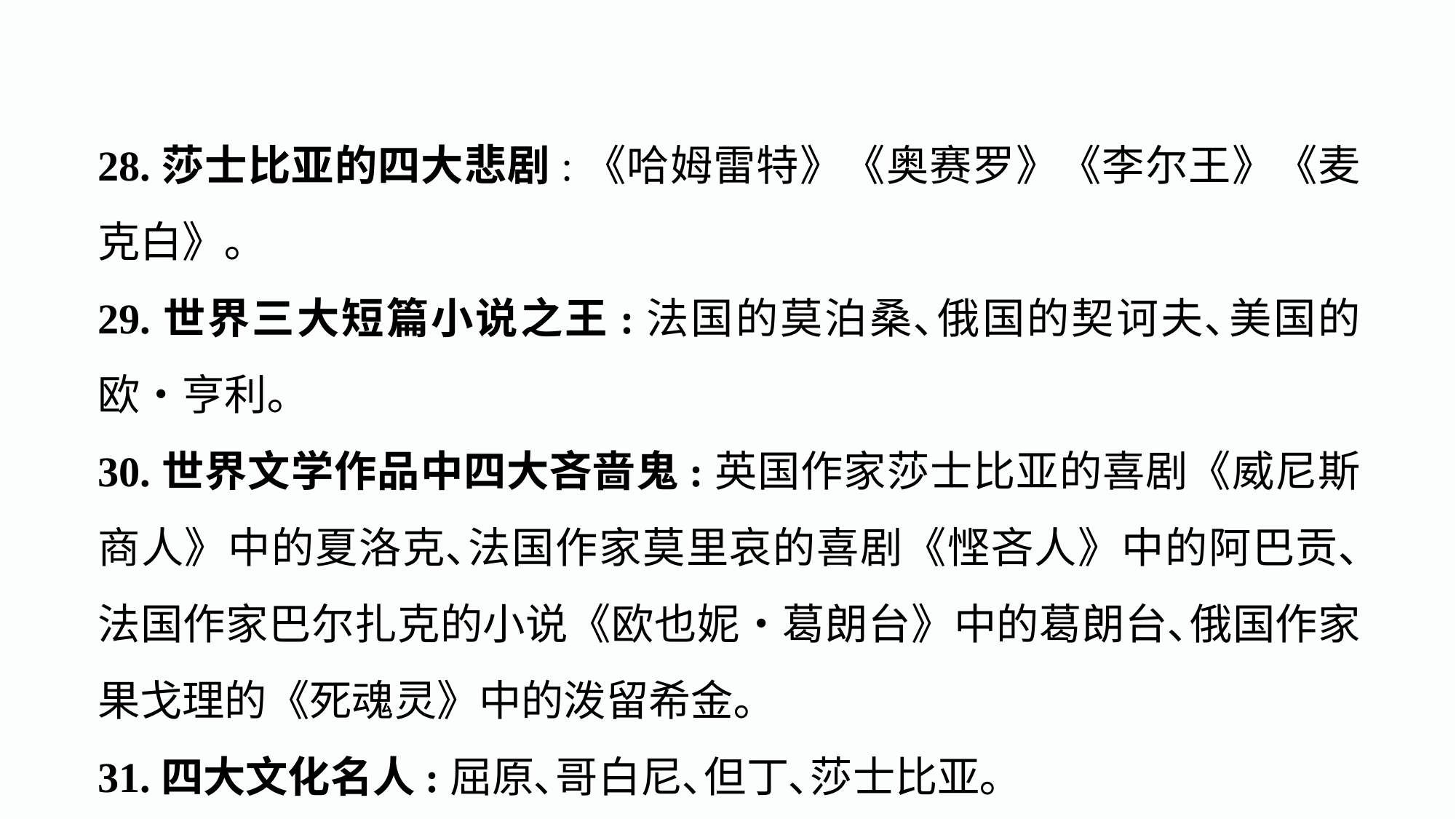

28.莎士比亚的四大悲剧:《哈姆雷特》《奥赛罗》《李尔王》《麦克白》｡
29.世界三大短篇小说之王:法国的莫泊桑､俄国的契诃夫､美国的欧•亨利｡
30.世界文学作品中四大吝啬鬼:英国作家莎士比亚的喜剧《威尼斯商人》中的夏洛克､法国作家莫里哀的喜剧《悭吝人》中的阿巴贡､法国作家巴尔扎克的小说《欧也妮•葛朗台》中的葛朗台､俄国作家果戈理的《死魂灵》中的泼留希金｡
31.四大文化名人:屈原､哥白尼､但丁､莎士比亚｡